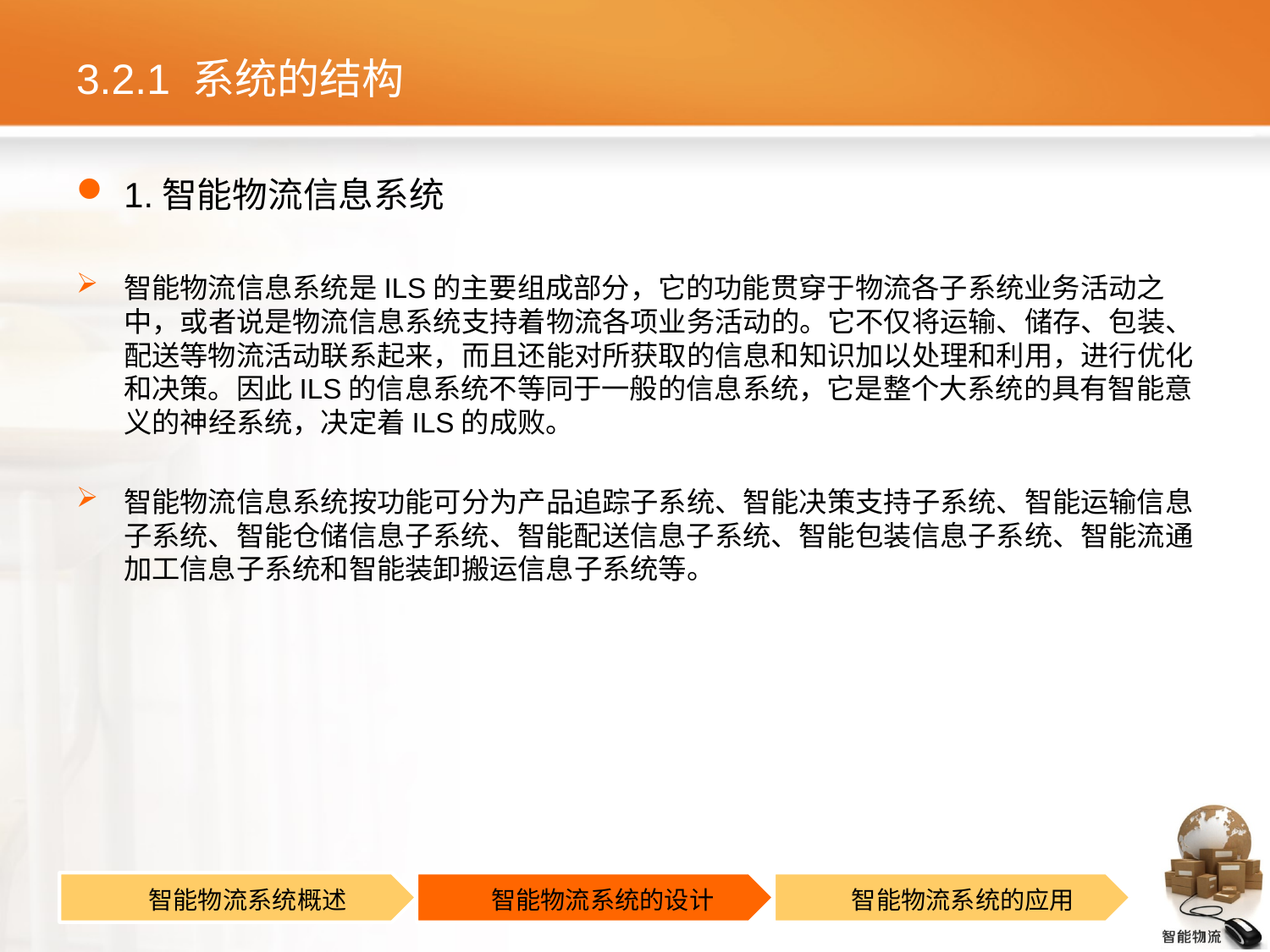

# 3.2.1 系统的结构
1.智能物流信息系统

智能物流信息系统是ILS的主要组成部分，它的功能贯穿于物流各子系统业务活动之中，或者说是物流信息系统支持着物流各项业务活动的。它不仅将运输、储存、包装、配送等物流活动联系起来，而且还能对所获取的信息和知识加以处理和利用，进行优化和决策。因此ILS的信息系统不等同于一般的信息系统，它是整个大系统的具有智能意义的神经系统，决定着ILS的成败。

智能物流信息系统按功能可分为产品追踪子系统、智能决策支持子系统、智能运输信息子系统、智能仓储信息子系统、智能配送信息子系统、智能包装信息子系统、智能流通加工信息子系统和智能装卸搬运信息子系统等。